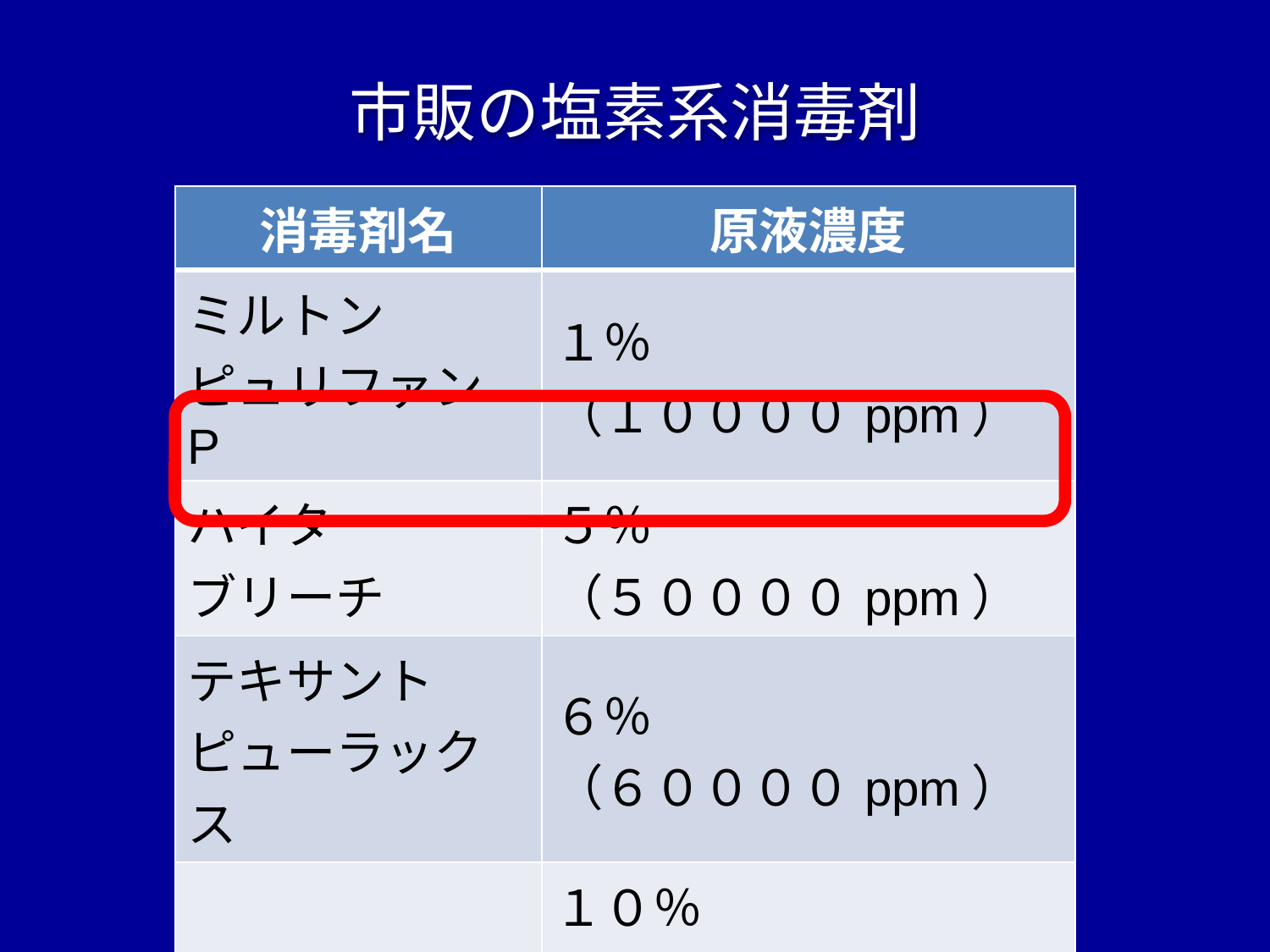

市販の塩素系消毒剤

★酸性の溶液と混ぜないこと

| 消毒剤名 | 原液濃度 |
| --- | --- |
| ミルトン ピュリファンP | １％ （１００００ppm） |
| ハイター ブリーチ | ５％ （５００００ppm） |
| テキサント ピューラックス | ６％ （６００００ppm） |
| ハイポライト | １０％ （１０００００ppm） |